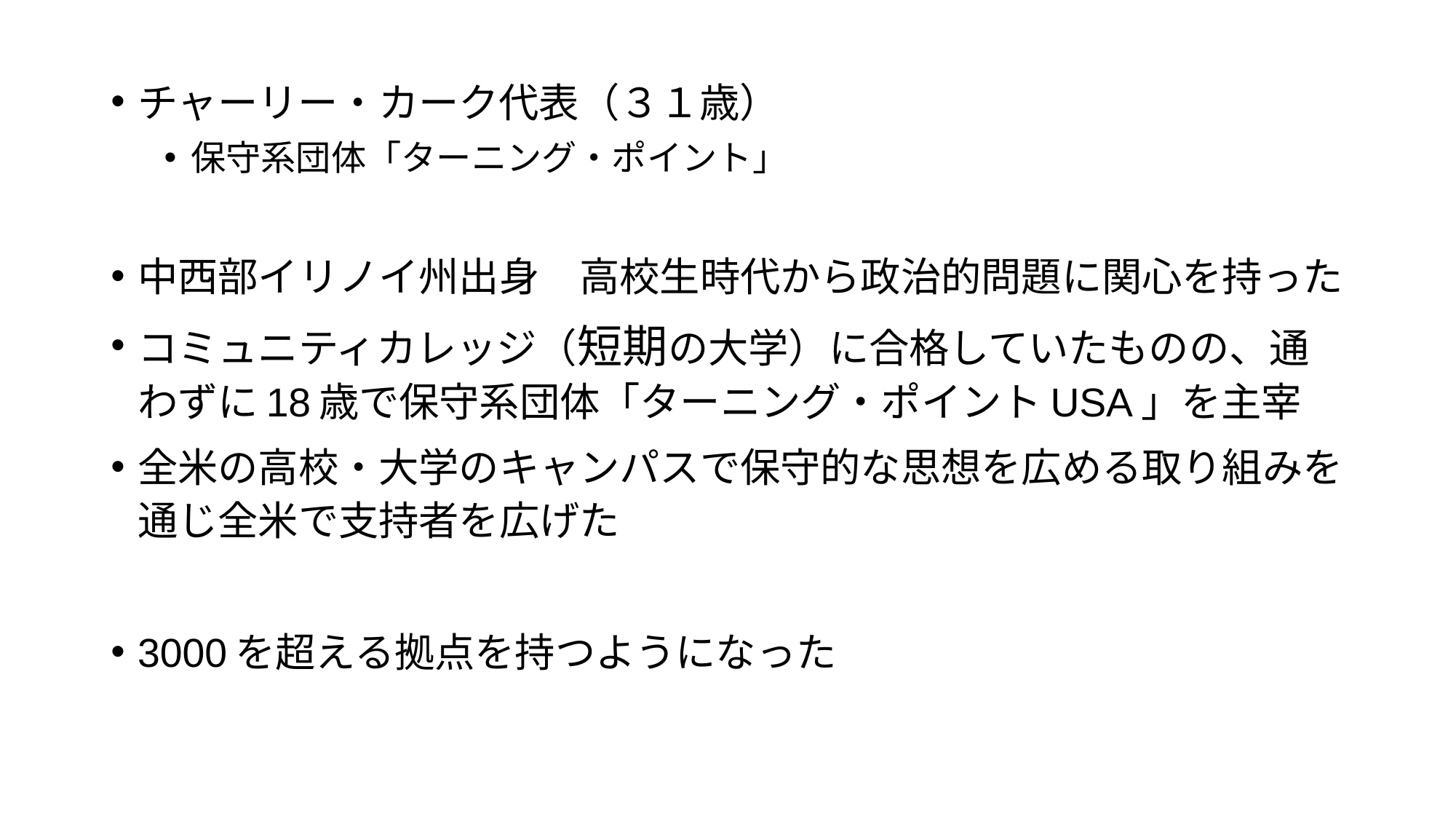

チャーリー・カーク代表（３１歳）
保守系団体「ターニング・ポイント」

中西部イリノイ州出身　高校生時代から政治的問題に関心を持った
コミュニティカレッジ（短期の大学）に合格していたものの、通わずに18歳で保守系団体「ターニング・ポイントUSA」を主宰
全米の高校・大学のキャンパスで保守的な思想を広める取り組みを通じ全米で支持者を広げた

3000を超える拠点を持つようになった